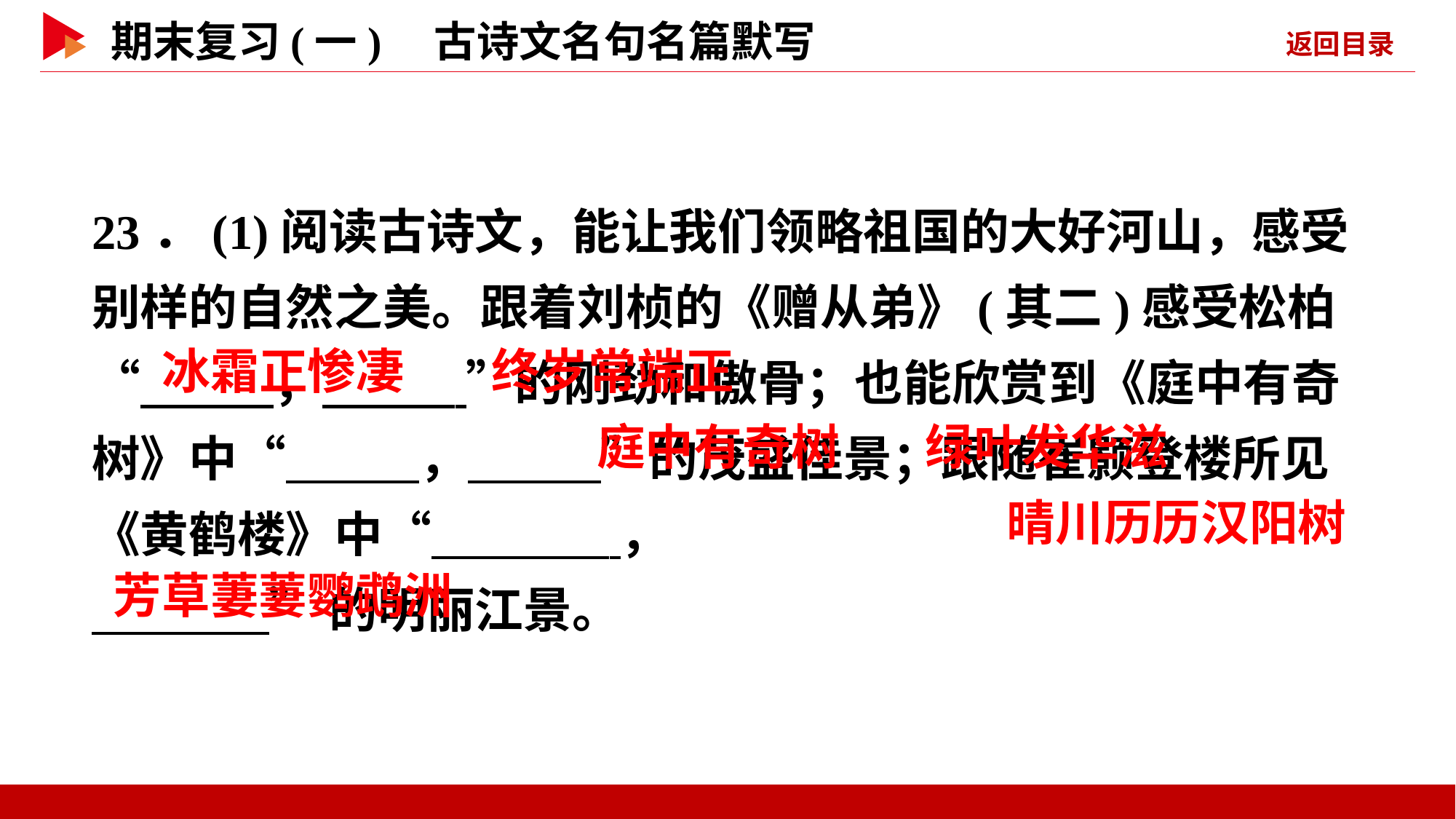

23．(1)阅读古诗文，能让我们领略祖国的大好河山，感受别样的自然之美。跟着刘桢的《赠从弟》(其二)感受松柏“            ，             ”的刚劲和傲骨；也能欣赏到《庭中有奇树》中“            ，            ”的茂盛佳景；跟随崔颢登楼所见《黄鹤楼》中“                 ，
                ”的明丽江景。
 冰霜正惨凄
 终岁常端正
 庭中有奇树
 绿叶发华滋
 晴川历历汉阳树
 芳草萋萋鹦鹉洲